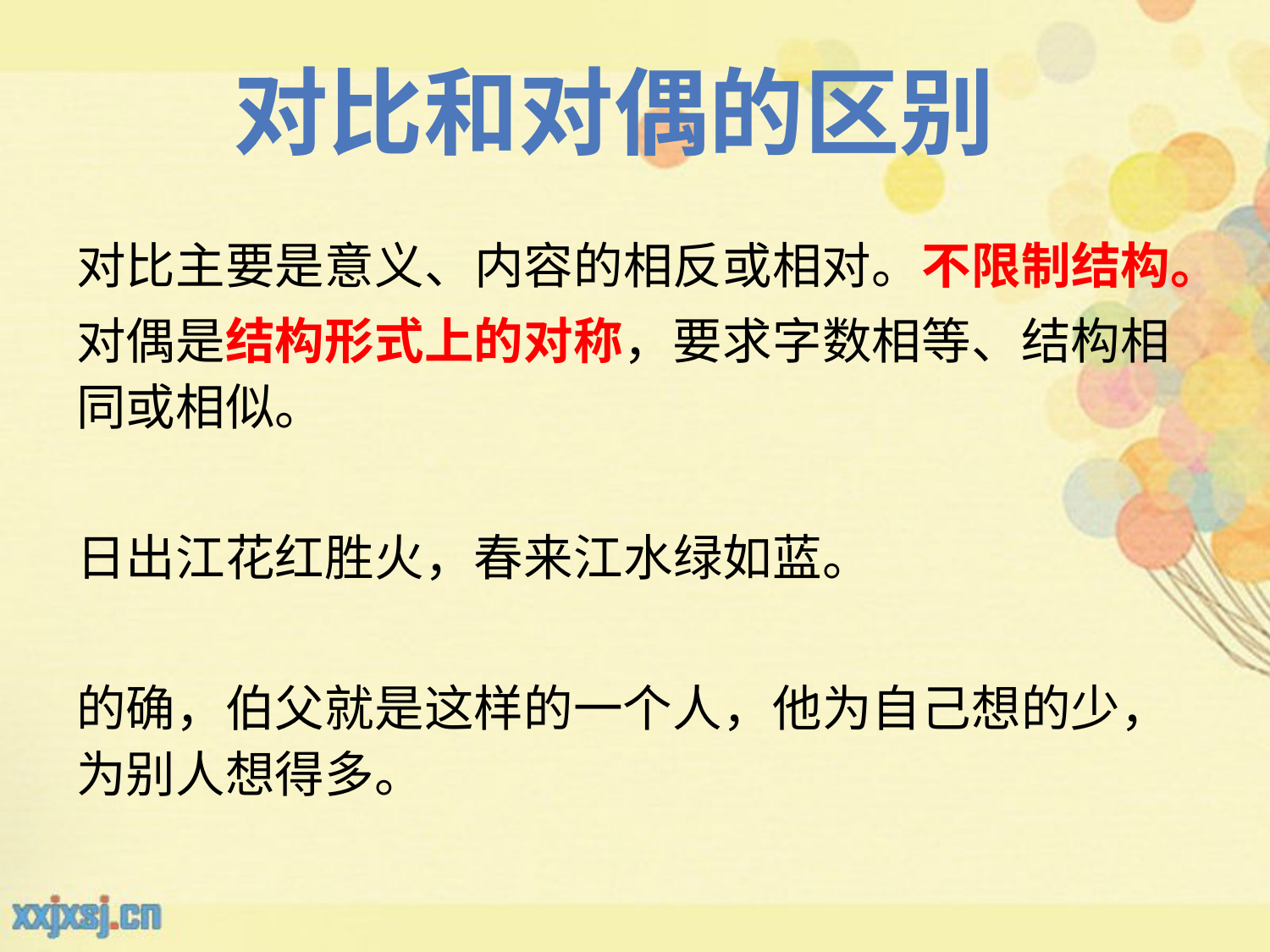

对比和对偶的区别
对比主要是意义、内容的相反或相对。不限制结构。
对偶是结构形式上的对称，要求字数相等、结构相同或相似。

日出江花红胜火，春来江水绿如蓝。

的确，伯父就是这样的一个人，他为自己想的少，为别人想得多。